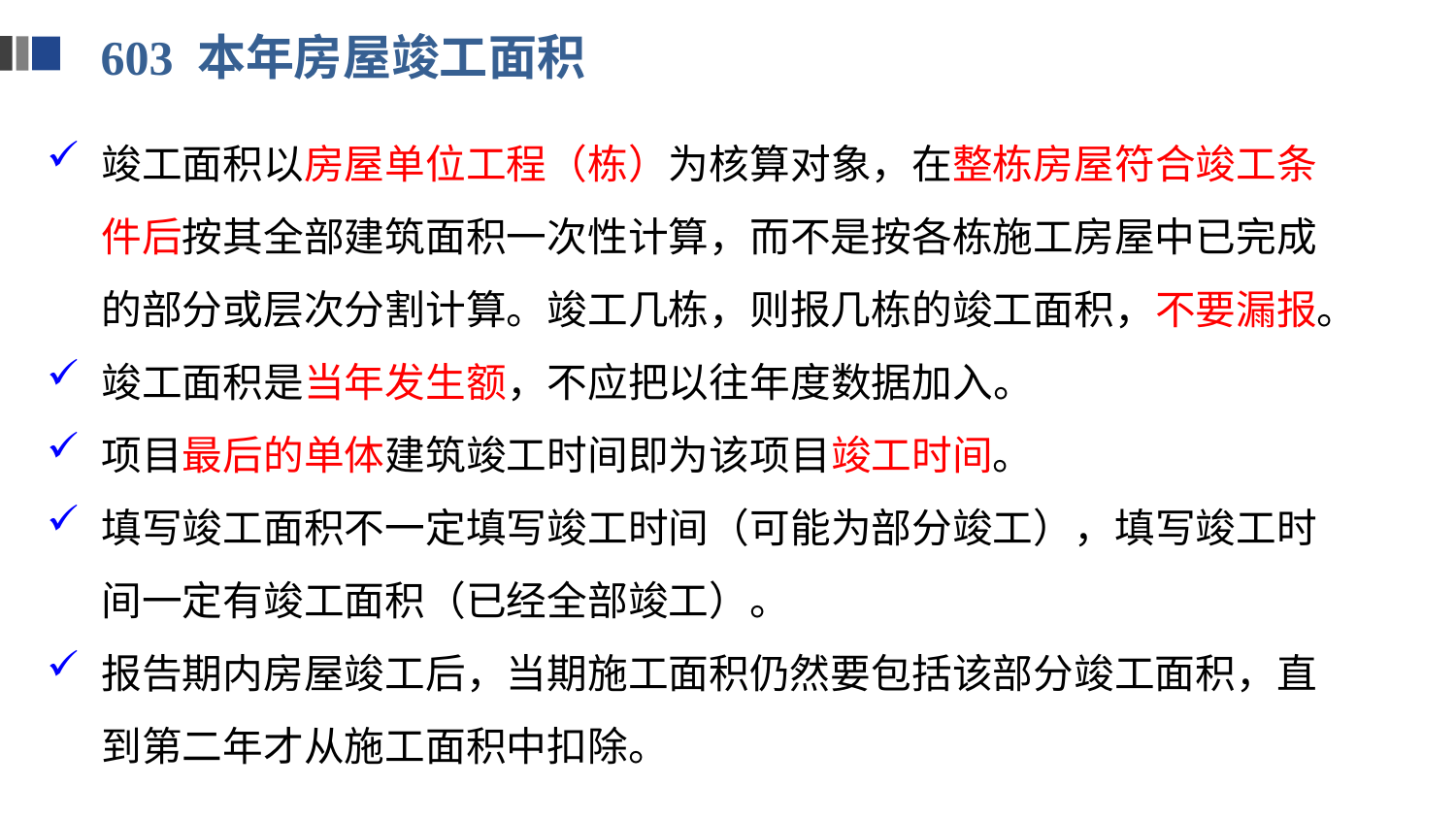

603 本年房屋竣工面积

竣工面积以房屋单位工程（栋）为核算对象，在整栋房屋符合竣工条件后按其全部建筑面积一次性计算，而不是按各栋施工房屋中已完成的部分或层次分割计算。竣工几栋，则报几栋的竣工面积，不要漏报。
竣工面积是当年发生额，不应把以往年度数据加入。
项目最后的单体建筑竣工时间即为该项目竣工时间。
填写竣工面积不一定填写竣工时间（可能为部分竣工），填写竣工时间一定有竣工面积（已经全部竣工）。
报告期内房屋竣工后，当期施工面积仍然要包括该部分竣工面积，直到第二年才从施工面积中扣除。